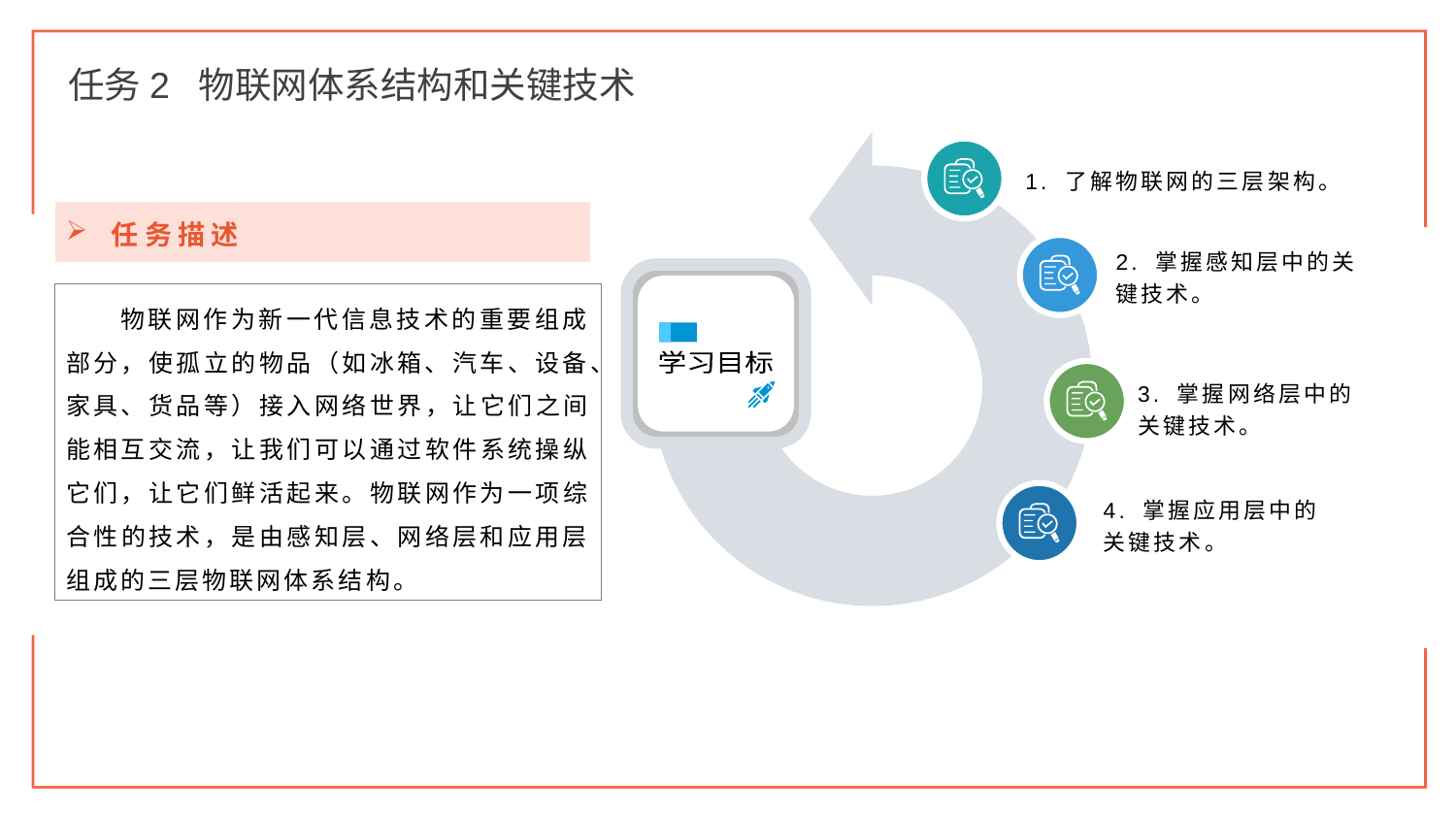

任务2  物联网体系结构和关键技术
1. 了解物联网的三层架构。

2. 掌握感知层中的关键技术。

学习目标

3. 掌握网络层中的关键技术。

4. 掌握应用层中的关键技术。

任务描述
物联网作为新一代信息技术的重要组成部分，使孤立的物品（如冰箱、汽车、设备、家具、货品等）接入网络世界，让它们之间能相互交流，让我们可以通过软件系统操纵它们，让它们鲜活起来。物联网作为一项综合性的技术，是由感知层、网络层和应用层组成的三层物联网体系结构。